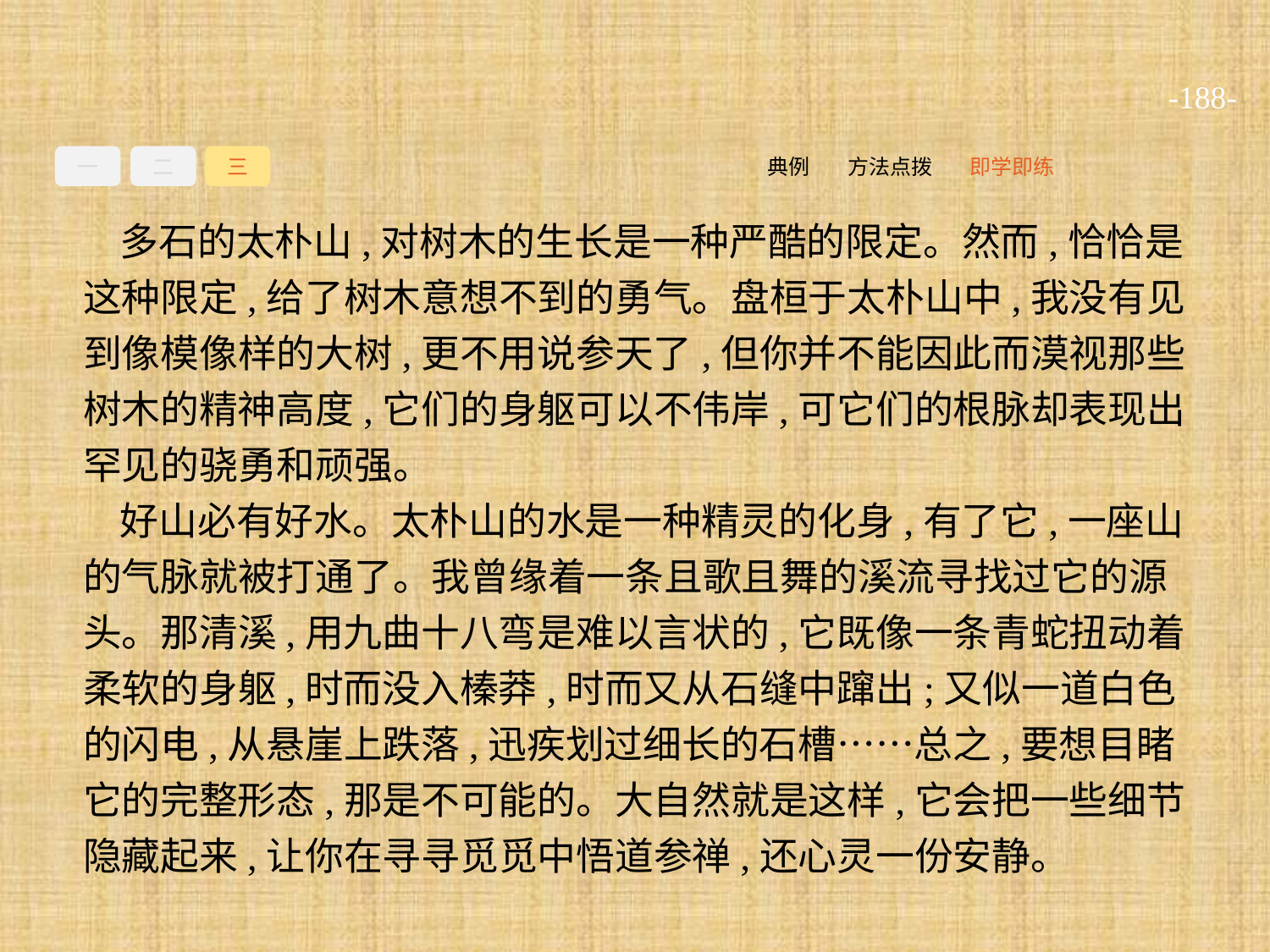

-188-
一
二
三
即学即练
方法点拨
典例
多石的太朴山,对树木的生长是一种严酷的限定。然而,恰恰是这种限定,给了树木意想不到的勇气。盘桓于太朴山中,我没有见到像模像样的大树,更不用说参天了,但你并不能因此而漠视那些树木的精神高度,它们的身躯可以不伟岸,可它们的根脉却表现出罕见的骁勇和顽强。
好山必有好水。太朴山的水是一种精灵的化身,有了它,一座山的气脉就被打通了。我曾缘着一条且歌且舞的溪流寻找过它的源头。那清溪,用九曲十八弯是难以言状的,它既像一条青蛇扭动着柔软的身躯,时而没入榛莽,时而又从石缝中蹿出;又似一道白色的闪电,从悬崖上跌落,迅疾划过细长的石槽……总之,要想目睹它的完整形态,那是不可能的。大自然就是这样,它会把一些细节隐藏起来,让你在寻寻觅觅中悟道参禅,还心灵一份安静。